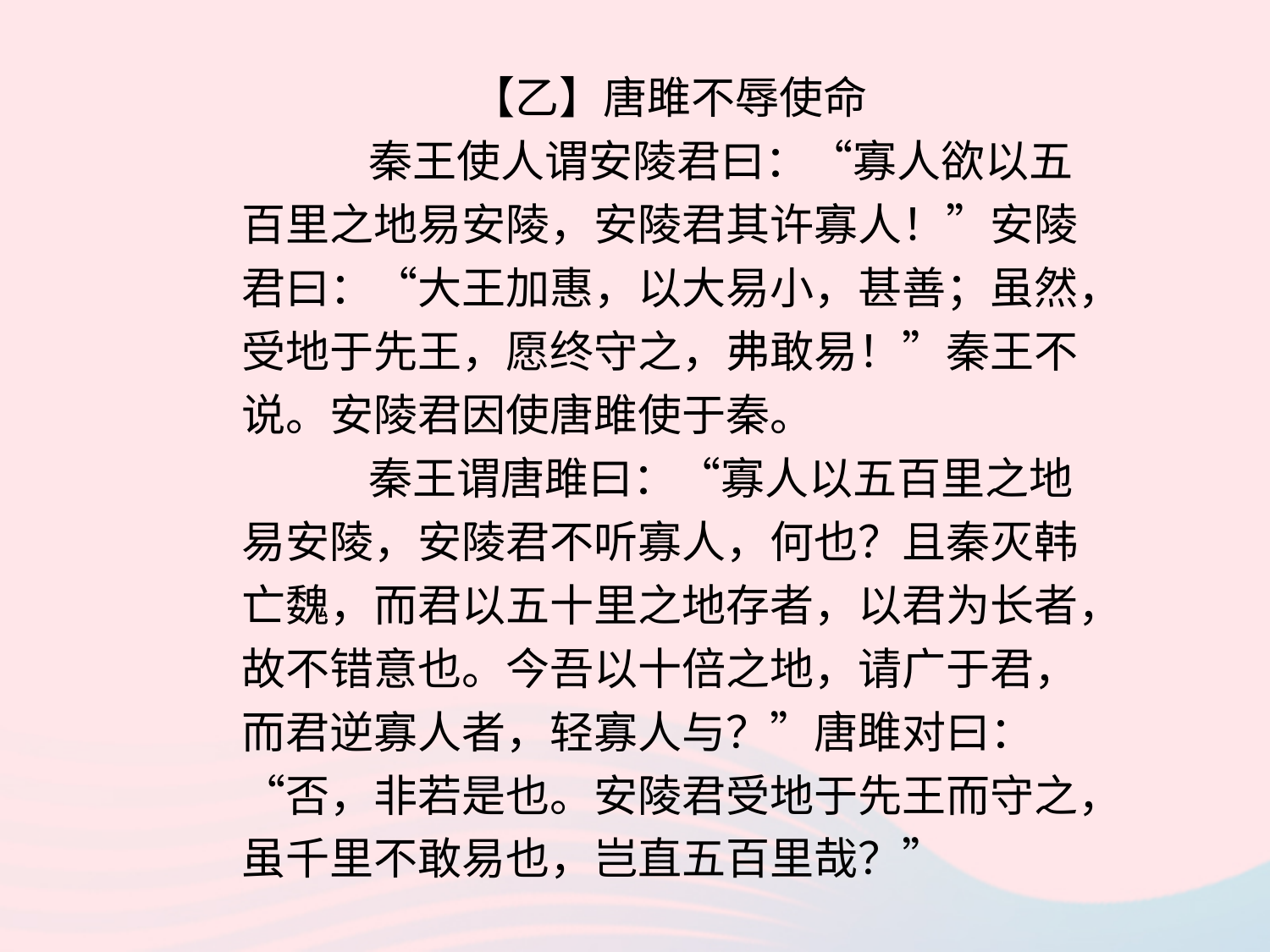

【乙】唐雎不辱使命
	秦王使人谓安陵君曰：“寡人欲以五百里之地易安陵，安陵君其许寡人！”安陵君曰：“大王加惠，以大易小，甚善；虽然，受地于先王，愿终守之，弗敢易！”秦王不说。安陵君因使唐雎使于秦。
	秦王谓唐雎曰：“寡人以五百里之地易安陵，安陵君不听寡人，何也？且秦灭韩亡魏，而君以五十里之地存者，以君为长者，故不错意也。今吾以十倍之地，请广于君，而君逆寡人者，轻寡人与？”唐雎对曰：“否，非若是也。安陵君受地于先王而守之，虽千里不敢易也，岂直五百里哉？”